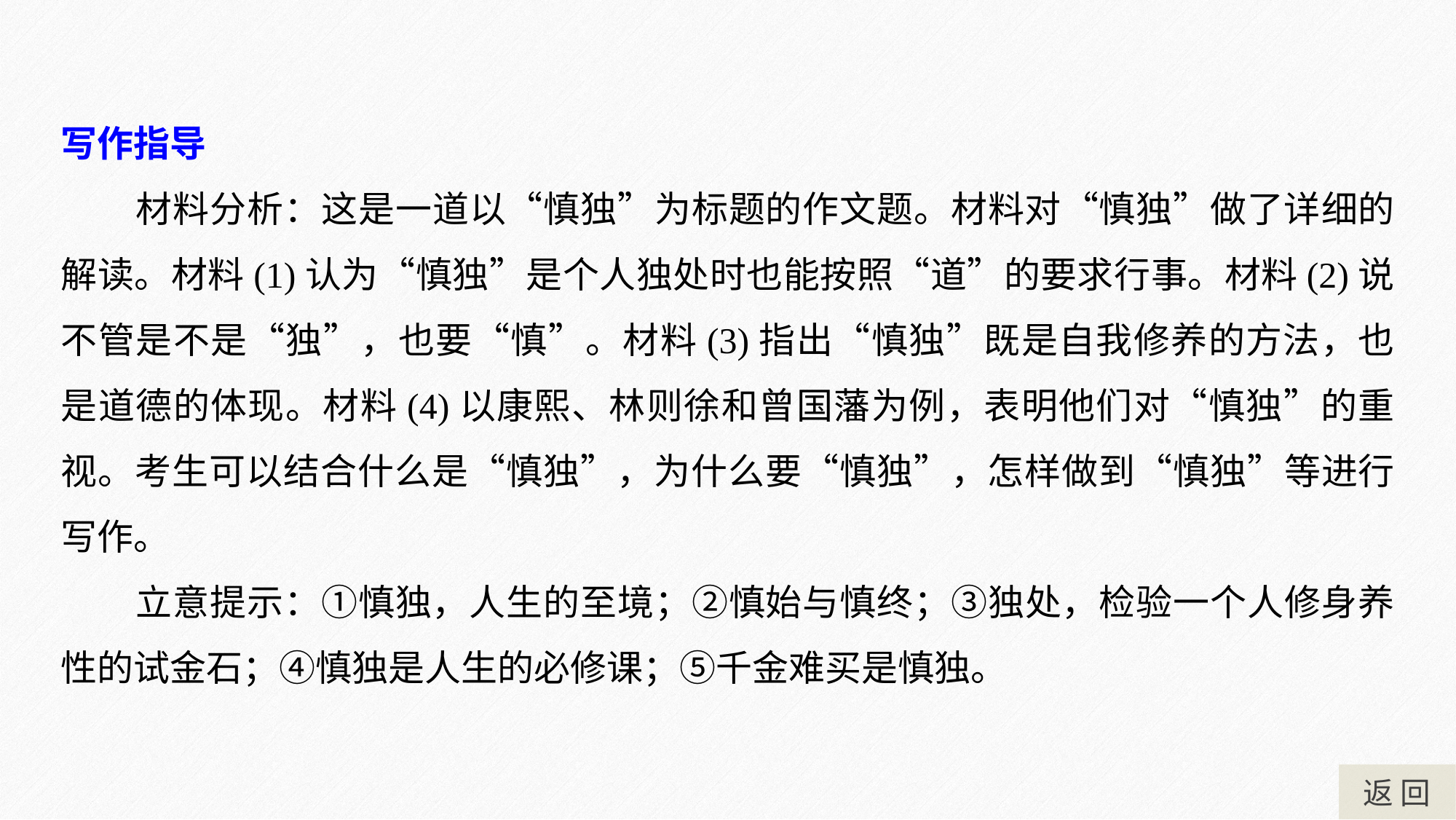

写作指导
材料分析：这是一道以“慎独”为标题的作文题。材料对“慎独”做了详细的解读。材料(1)认为“慎独”是个人独处时也能按照“道”的要求行事。材料(2)说不管是不是“独”，也要“慎”。材料(3)指出“慎独”既是自我修养的方法，也是道德的体现。材料(4)以康熙、林则徐和曾国藩为例，表明他们对“慎独”的重视。考生可以结合什么是“慎独”，为什么要“慎独”，怎样做到“慎独”等进行写作。
立意提示：①慎独，人生的至境；②慎始与慎终；③独处，检验一个人修身养性的试金石；④慎独是人生的必修课；⑤千金难买是慎独。
返 回